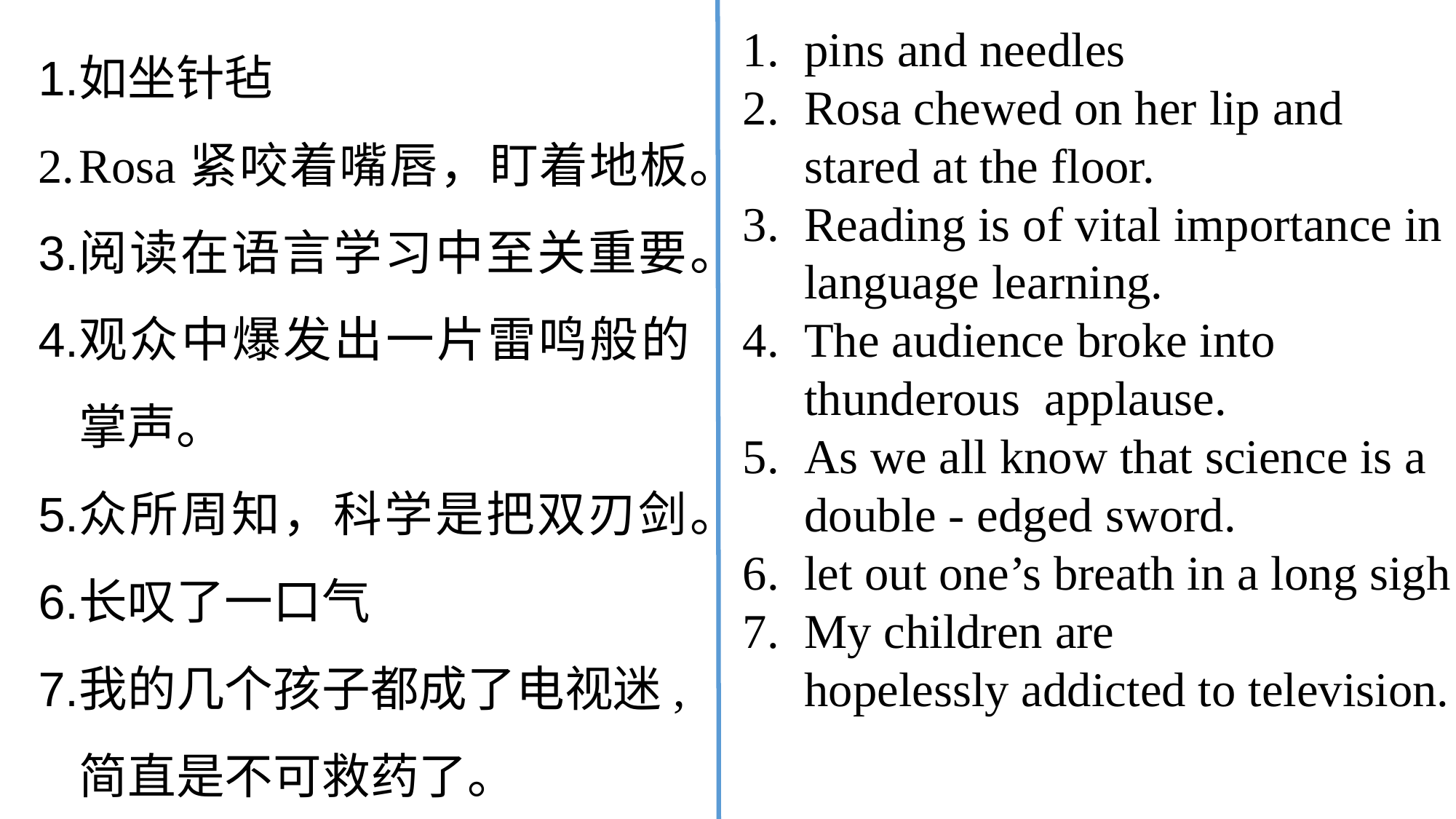

如坐针毡
Rosa紧咬着嘴唇，盯着地板。
阅读在语言学习中至关重要。
观众中爆发出一片雷鸣般的掌声。
众所周知，科学是把双刃剑。
长叹了一口气
我的几个孩子都成了电视迷,简直是不可救药了。
pins and needles
Rosa chewed on her lip and stared at the floor.
Reading is of vital importance in language learning.
The audience broke into thunderous  applause.
As we all know that science is a double - edged sword.
let out one’s breath in a long sigh
My children are hopelessly addicted to television.